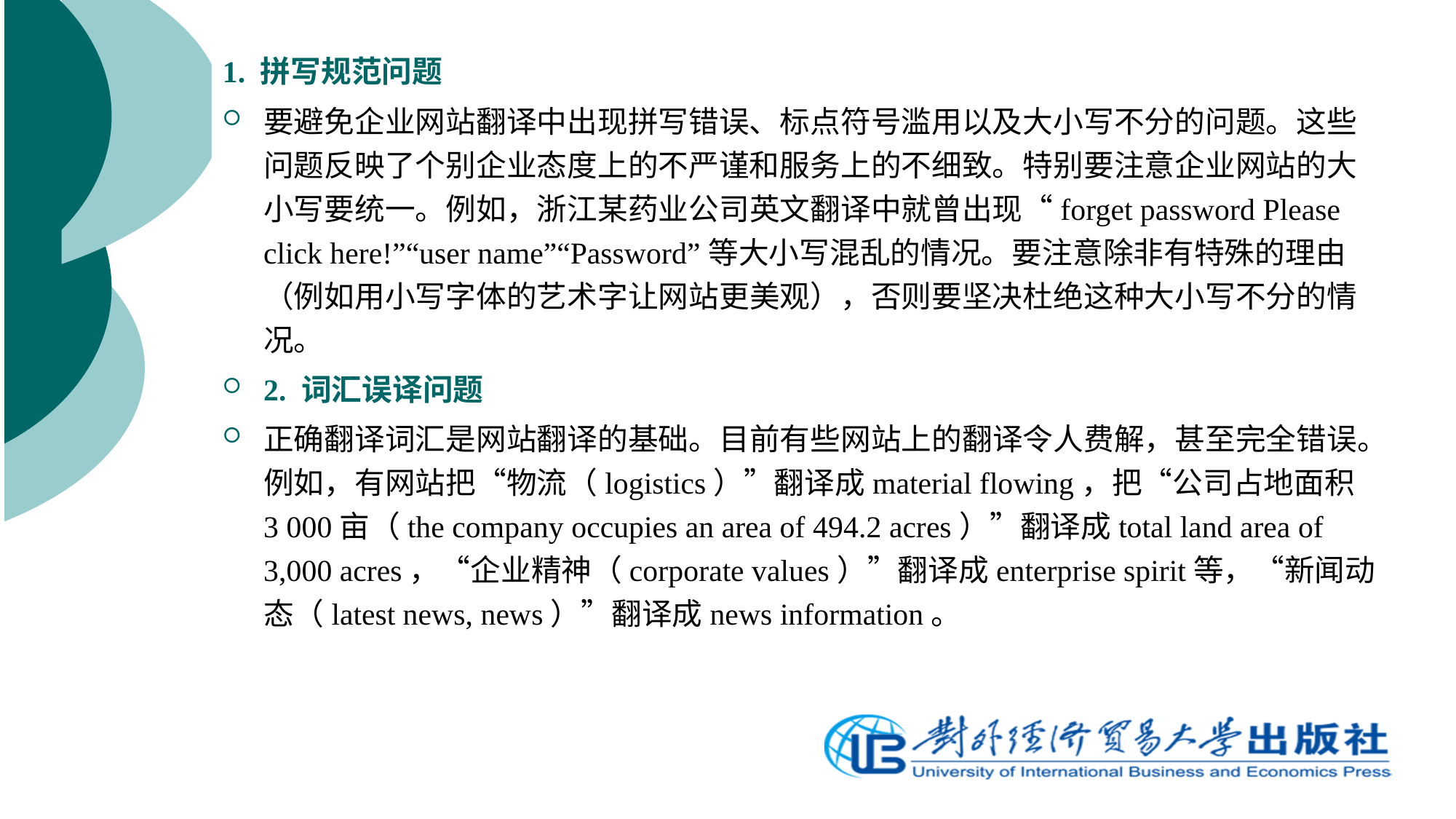

1. 拼写规范问题
要避免企业网站翻译中出现拼写错误、标点符号滥用以及大小写不分的问题。这些问题反映了个别企业态度上的不严谨和服务上的不细致。特别要注意企业网站的大小写要统一。例如，浙江某药业公司英文翻译中就曾出现“forget password Please click here!”“user name”“Password”等大小写混乱的情况。要注意除非有特殊的理由（例如用小写字体的艺术字让网站更美观），否则要坚决杜绝这种大小写不分的情况。
2. 词汇误译问题
正确翻译词汇是网站翻译的基础。目前有些网站上的翻译令人费解，甚至完全错误。例如，有网站把“物流（logistics）”翻译成material flowing，把“公司占地面积3 000亩（the company occupies an area of 494.2 acres）”翻译成total land area of 3,000 acres，“企业精神（corporate values）”翻译成enterprise spirit等，“新闻动态（latest news, news）”翻译成news information。